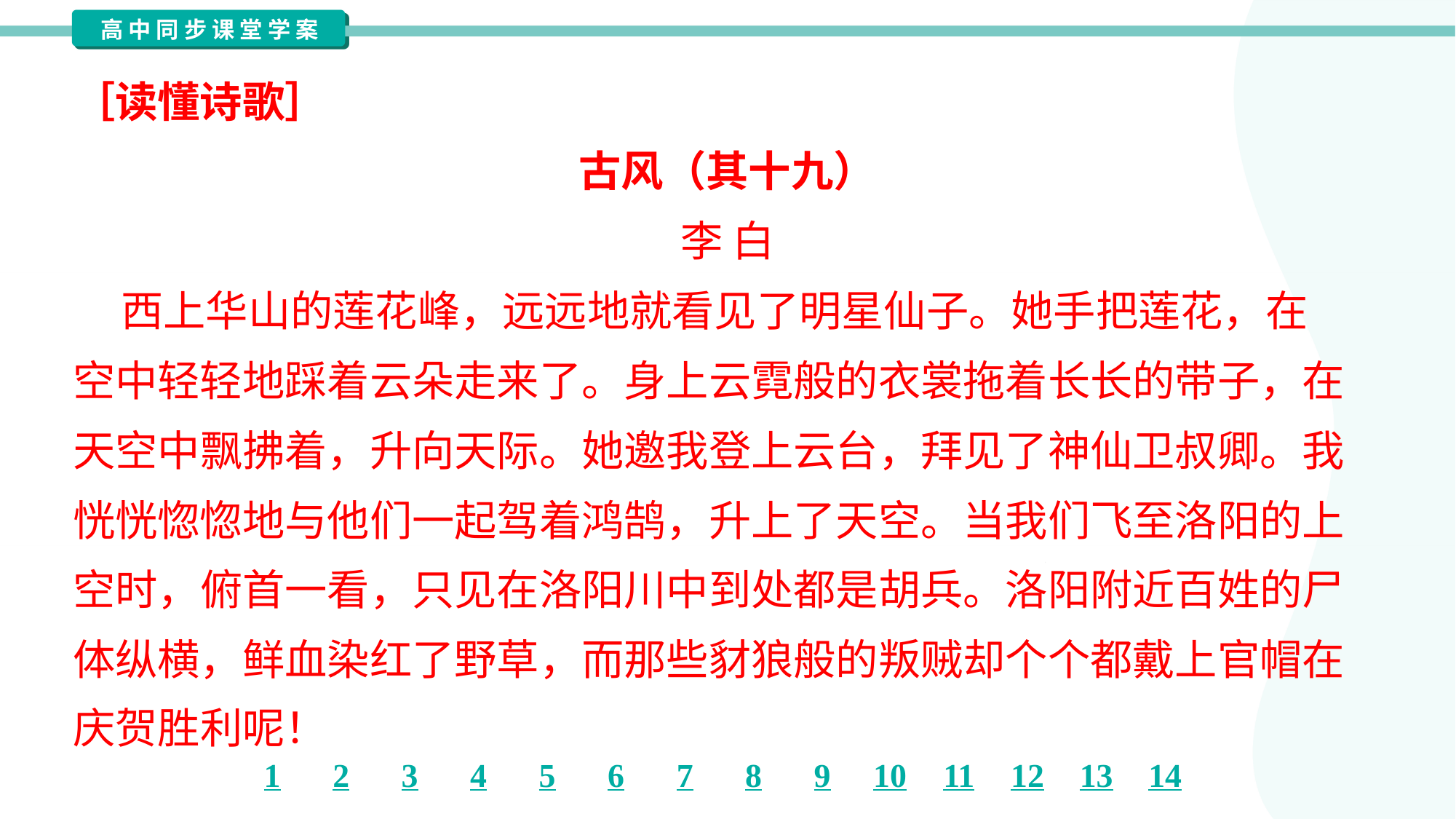

［读懂诗歌］
古风（其十九）
李 白
    西上华山的莲花峰，远远地就看见了明星仙子。她手把莲花，在
空中轻轻地踩着云朵走来了。身上云霓般的衣裳拖着长长的带子，在
天空中飘拂着，升向天际。她邀我登上云台，拜见了神仙卫叔卿。我
恍恍惚惚地与他们一起驾着鸿鹄，升上了天空。当我们飞至洛阳的上
空时，俯首一看，只见在洛阳川中到处都是胡兵。洛阳附近百姓的尸
体纵横，鲜血染红了野草，而那些豺狼般的叛贼却个个都戴上官帽在
庆贺胜利呢！